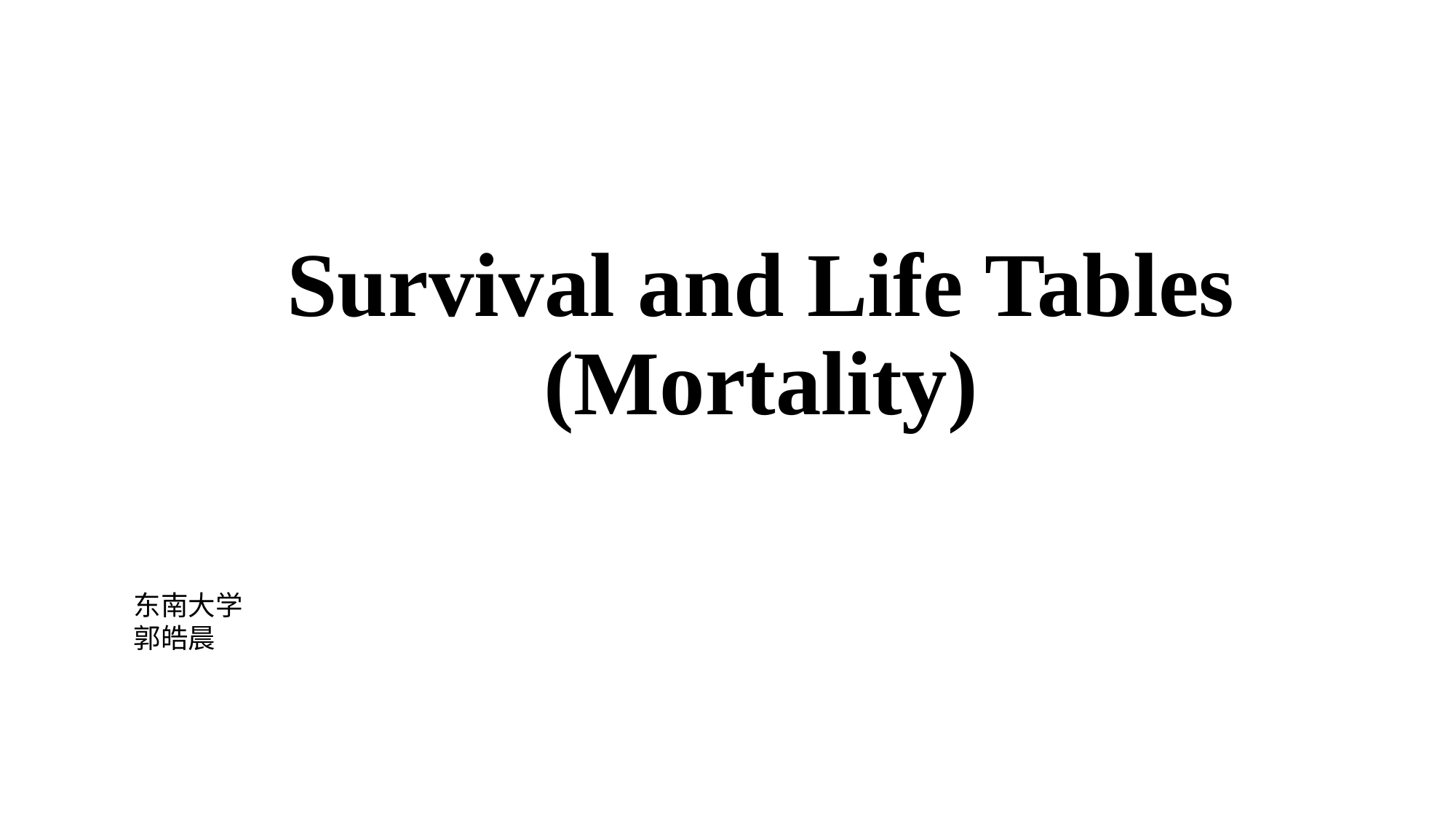

# Survival and Life Tables (Mortality)
东南大学
郭皓晨